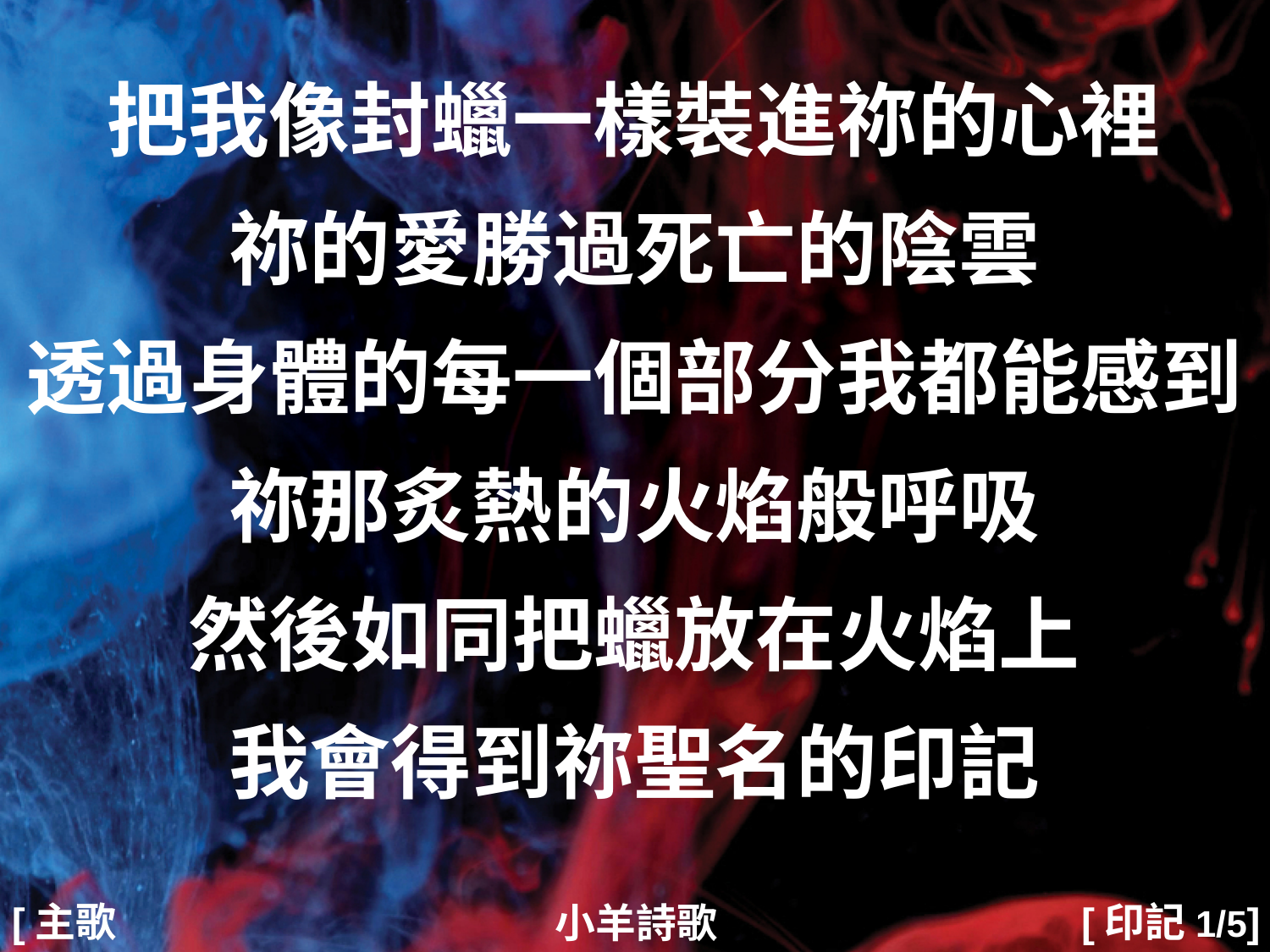

把我像封蠟一樣裝進祢的心裡

祢的愛勝過死亡的陰雲

透過身體的每一個部分我都能感到

祢那炙熱的火焰般呼吸

然後如同把蠟放在火焰上

我會得到祢聖名的印記
#

[主歌1]
[印記1/5]
小羊詩歌